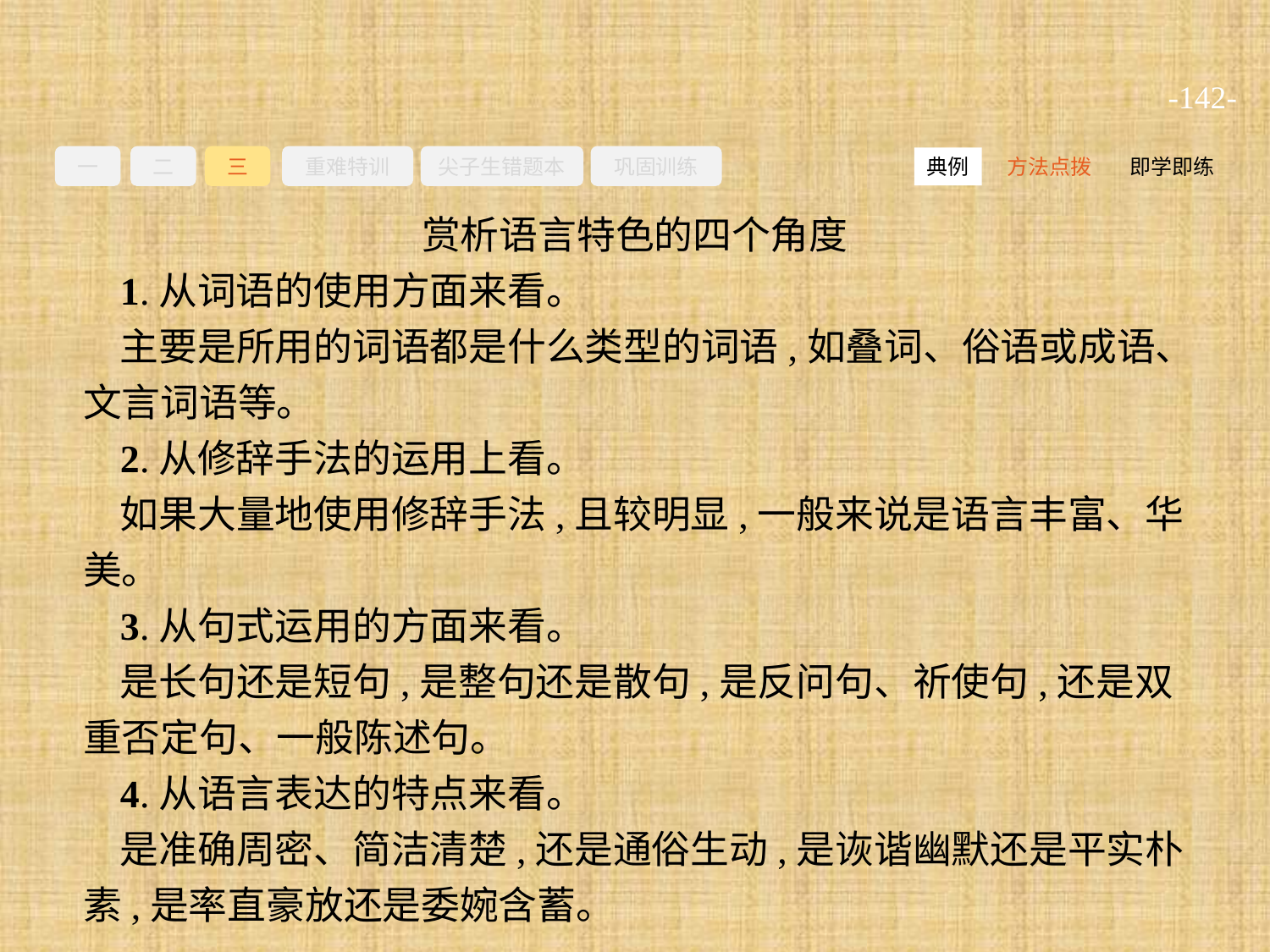

-142-
一
二
三
重难特训
尖子生错题本
巩固训练
方法点拨
即学即练
典例
赏析语言特色的四个角度
1.从词语的使用方面来看。
主要是所用的词语都是什么类型的词语,如叠词、俗语或成语、文言词语等。
2.从修辞手法的运用上看。
如果大量地使用修辞手法,且较明显,一般来说是语言丰富、华美。
3.从句式运用的方面来看。
是长句还是短句,是整句还是散句,是反问句、祈使句,还是双重否定句、一般陈述句。
4.从语言表达的特点来看。
是准确周密、简洁清楚,还是通俗生动,是诙谐幽默还是平实朴素,是率直豪放还是委婉含蓄。